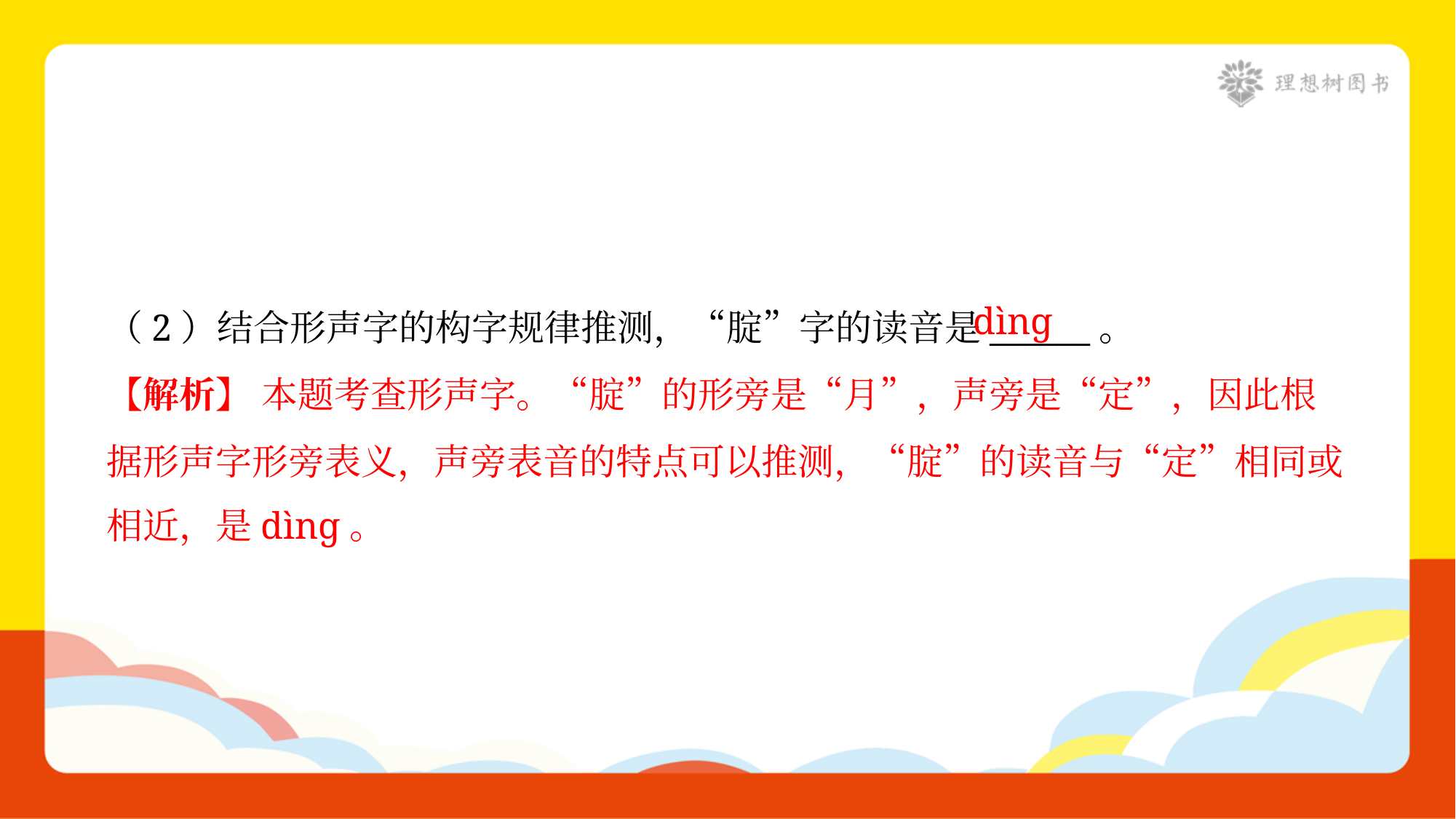

dìnɡ
（2）结合形声字的构字规律推测，“腚”字的读音是______。
【解析】 本题考查形声字。“腚”的形旁是“月”，声旁是“定”，因此根
据形声字形旁表义，声旁表音的特点可以推测，“腚”的读音与“定”相同或
相近，是dìnɡ。